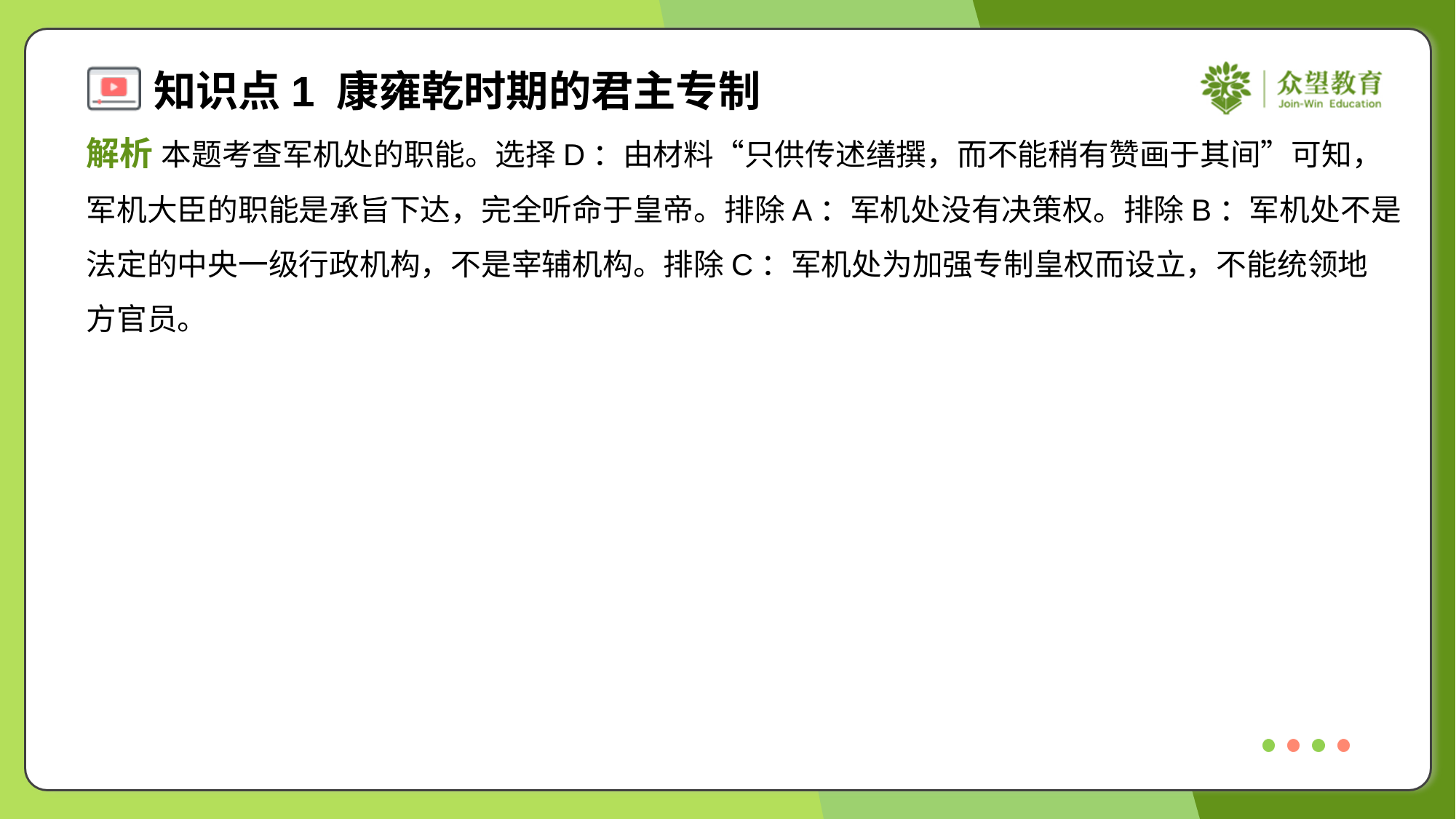

解析 本题考查军机处的职能。选择D：由材料“只供传述缮撰，而不能稍有赞画于其间”可知，
军机大臣的职能是承旨下达，完全听命于皇帝。排除A：军机处没有决策权。排除B：军机处不是
法定的中央一级行政机构，不是宰辅机构。排除C：军机处为加强专制皇权而设立，不能统领地
方官员。